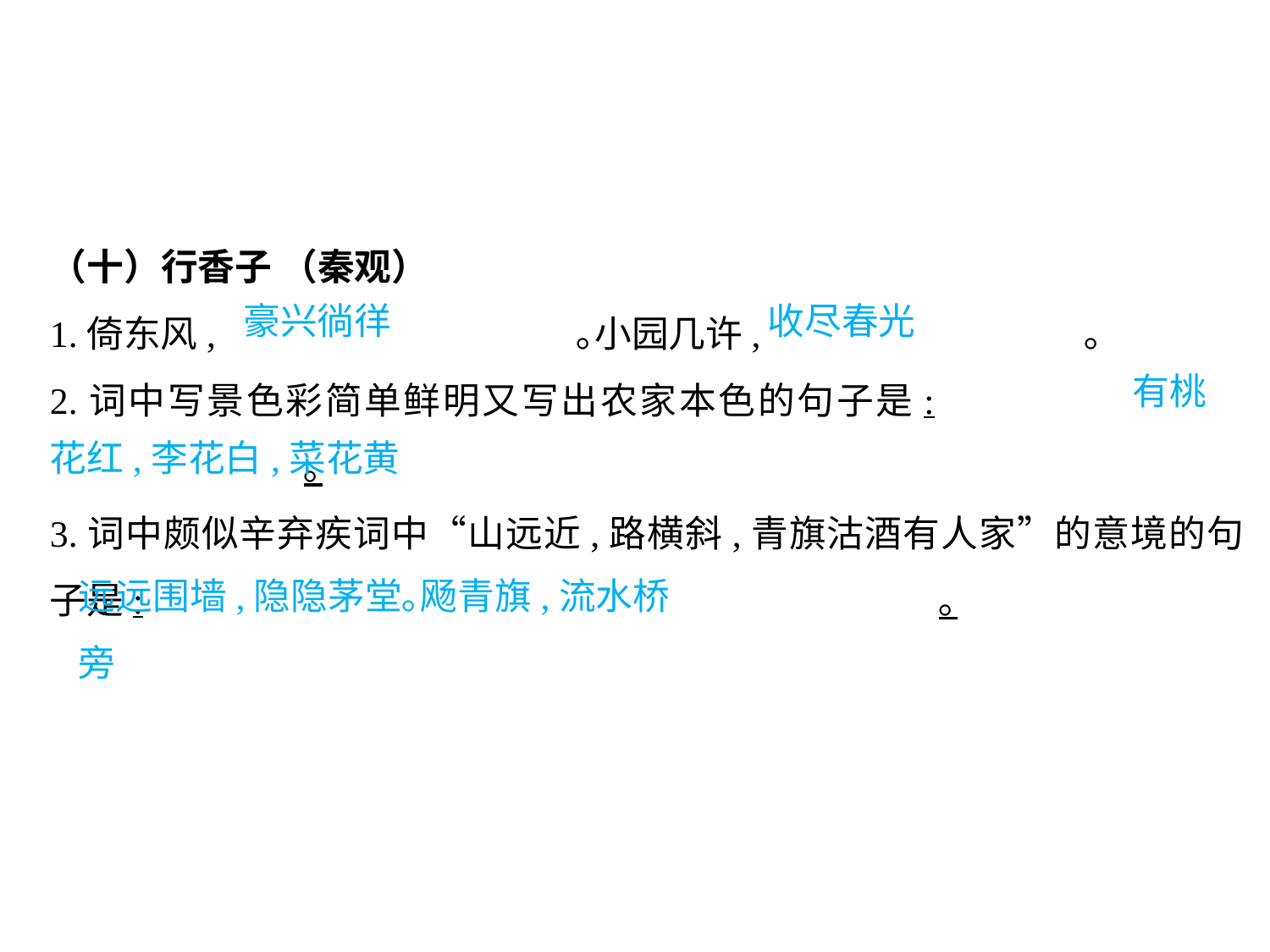

（十）行香子 （秦观）
1.倚东风,			 ｡小园几许,			 ｡
2.词中写景色彩简单鲜明又写出农家本色的句子是:					｡
3.词中颇似辛弃疾词中“山远近,路横斜,青旗沽酒有人家”的意境的句子是:							｡
豪兴徜徉			  收尽春光
								       有桃花红,李花白,菜花黄
远远围墙,隐隐茅堂｡飏青旗,流水桥旁